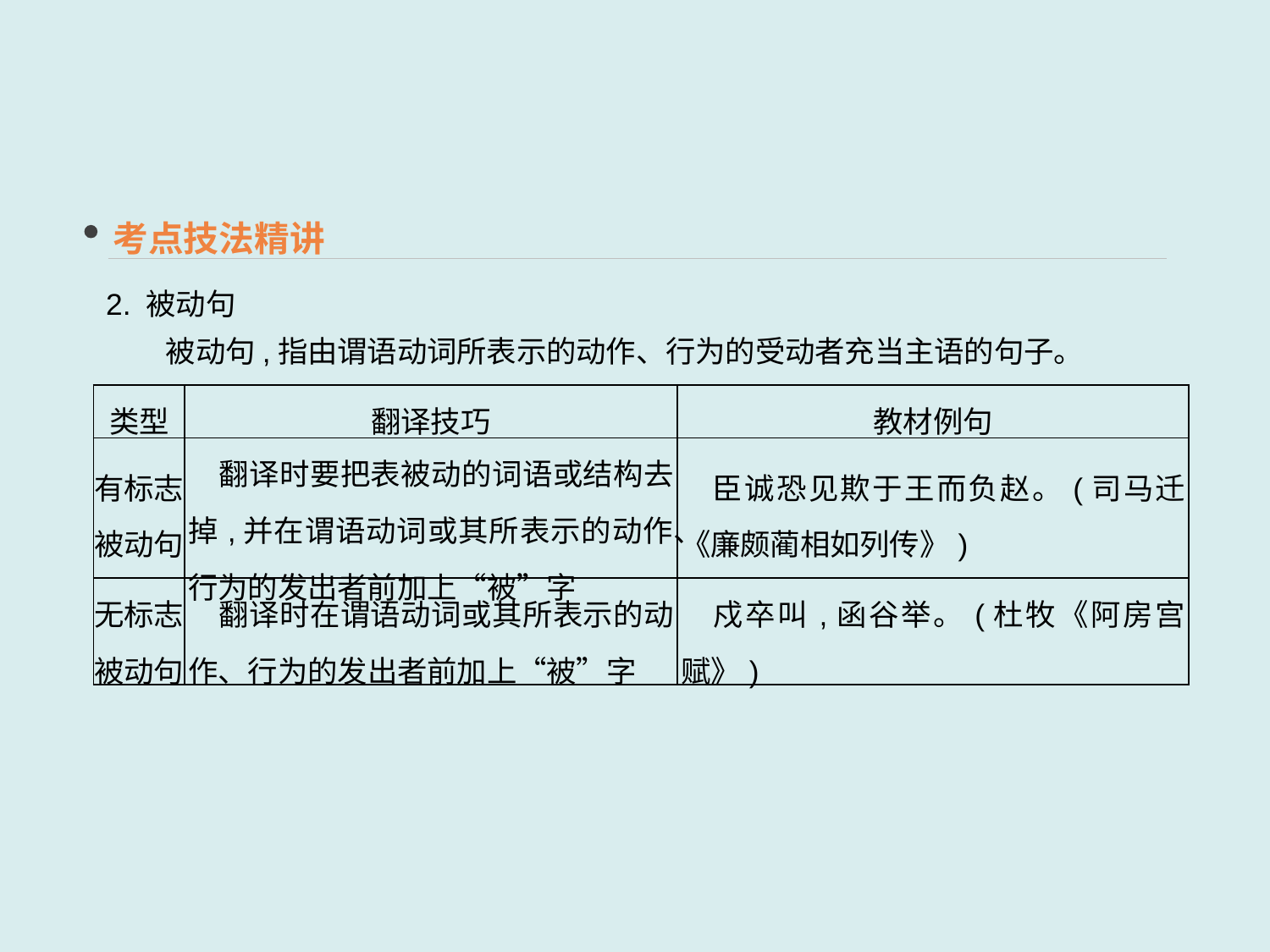

考点技法精讲

2. 被动句
　　被动句,指由谓语动词所表示的动作、行为的受动者充当主语的句子。

| 类型 | 翻译技巧 | 教材例句 |
| --- | --- | --- |
| 有标志 被动句 | 翻译时要把表被动的词语或结构去掉,并在谓语动词或其所表示的动作、行为的发出者前加上“被”字 | 臣诚恐见欺于王而负赵。(司马迁《廉颇蔺相如列传》) |
| 无标志 被动句 | 翻译时在谓语动词或其所表示的动作、行为的发出者前加上“被”字 | 戍卒叫,函谷举。(杜牧《阿房宫赋》) |